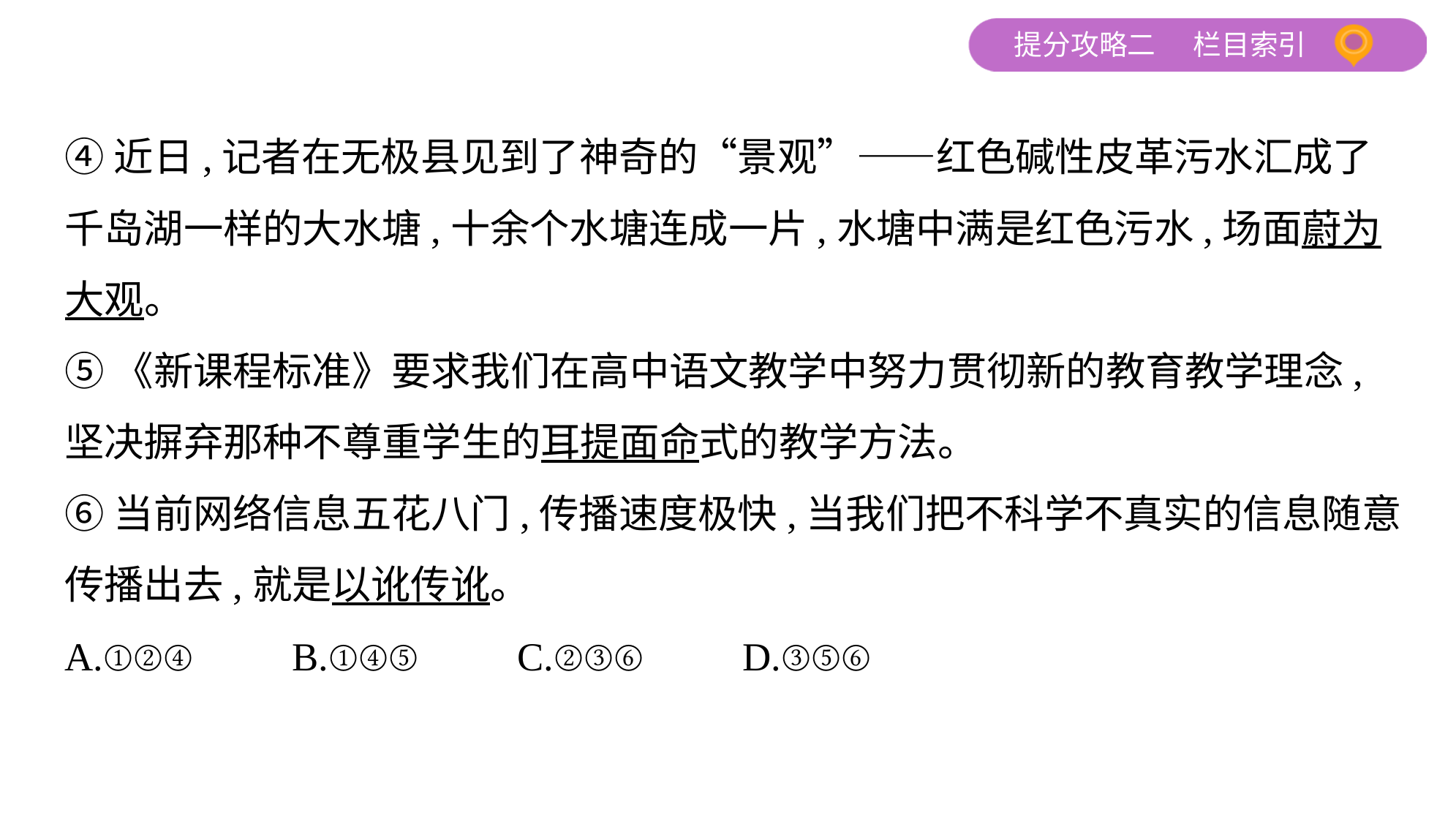

④近日,记者在无极县见到了神奇的“景观”——红色碱性皮革污水汇成了
千岛湖一样的大水塘,十余个水塘连成一片,水塘中满是红色污水,场面蔚为
大观。
⑤《新课程标准》要求我们在高中语文教学中努力贯彻新的教育教学理念,
坚决摒弃那种不尊重学生的耳提面命式的教学方法。
⑥当前网络信息五花八门,传播速度极快,当我们把不科学不真实的信息随意
传播出去,就是以讹传讹。
A.①②④　　B.①④⑤　　C.②③⑥　　D.③⑤⑥